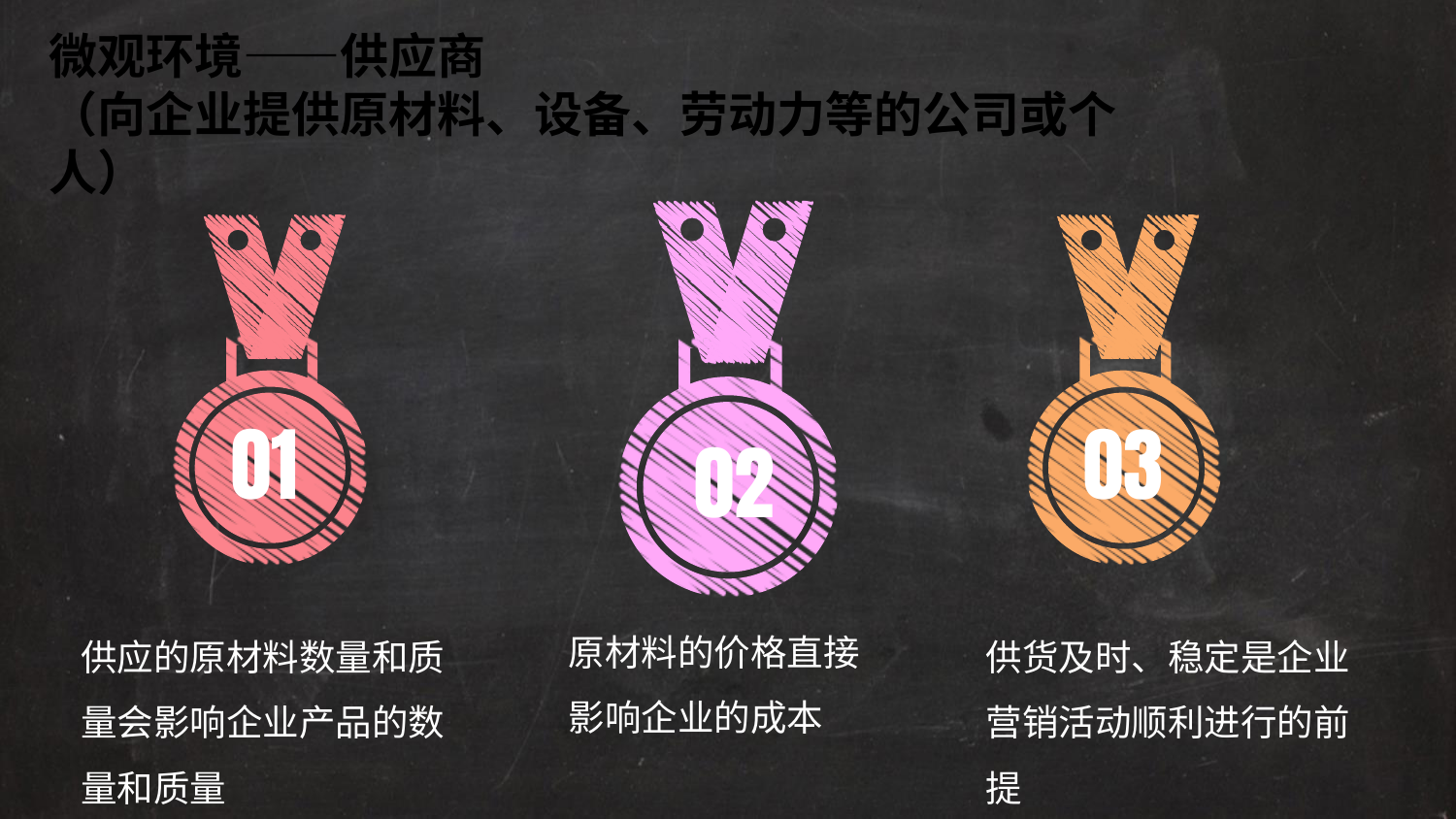

微观环境——供应商
（向企业提供原材料、设备、劳动力等的公司或个人）

02

01

03
原材料的价格直接影响企业的成本
供应的原材料数量和质量会影响企业产品的数量和质量
供货及时、稳定是企业营销活动顺利进行的前提